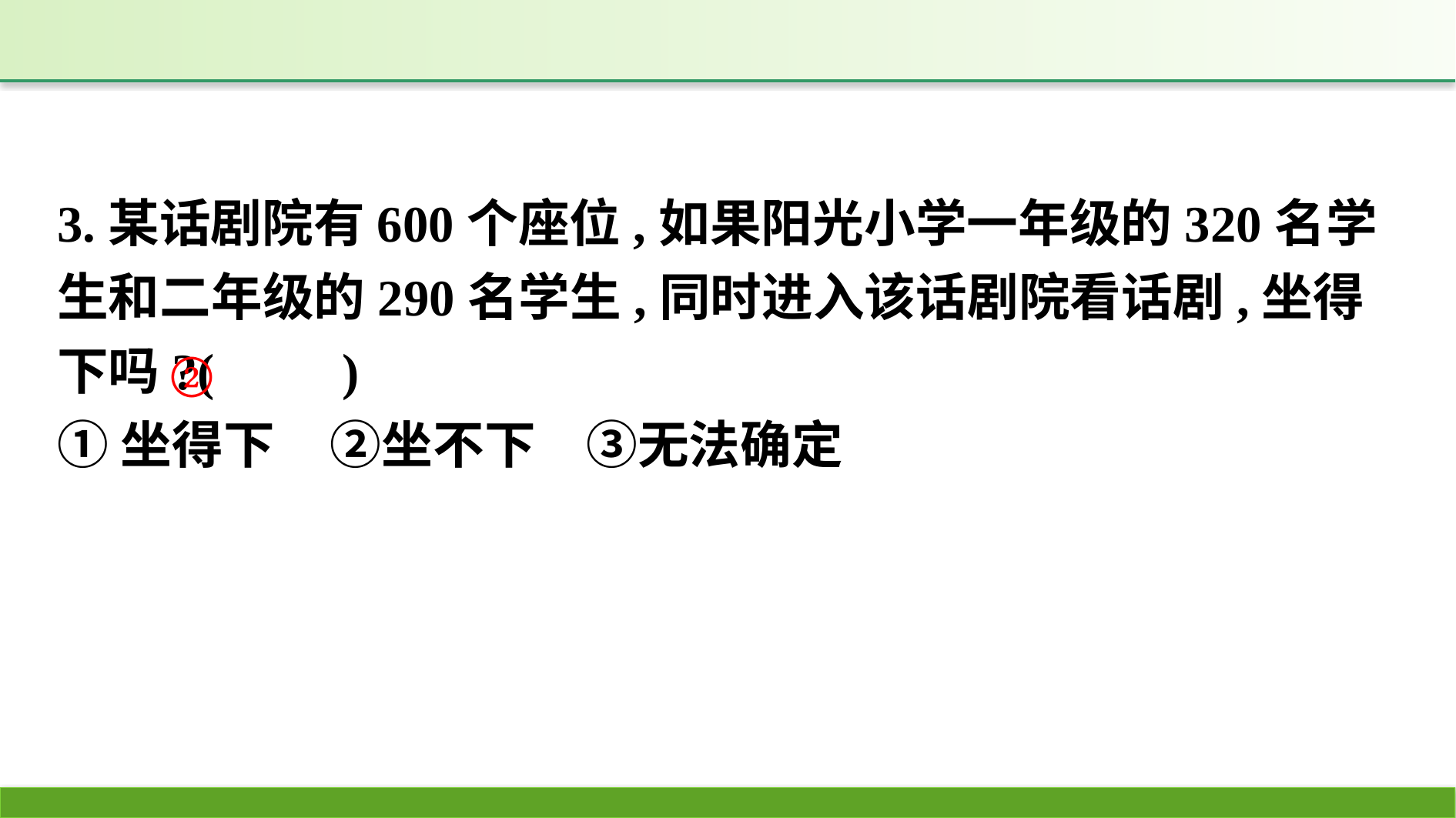

3.某话剧院有600个座位,如果阳光小学一年级的320名学生和二年级的290名学生,同时进入该话剧院看话剧,坐得下吗?(　　)
①坐得下	②坐不下	③无法确定
②